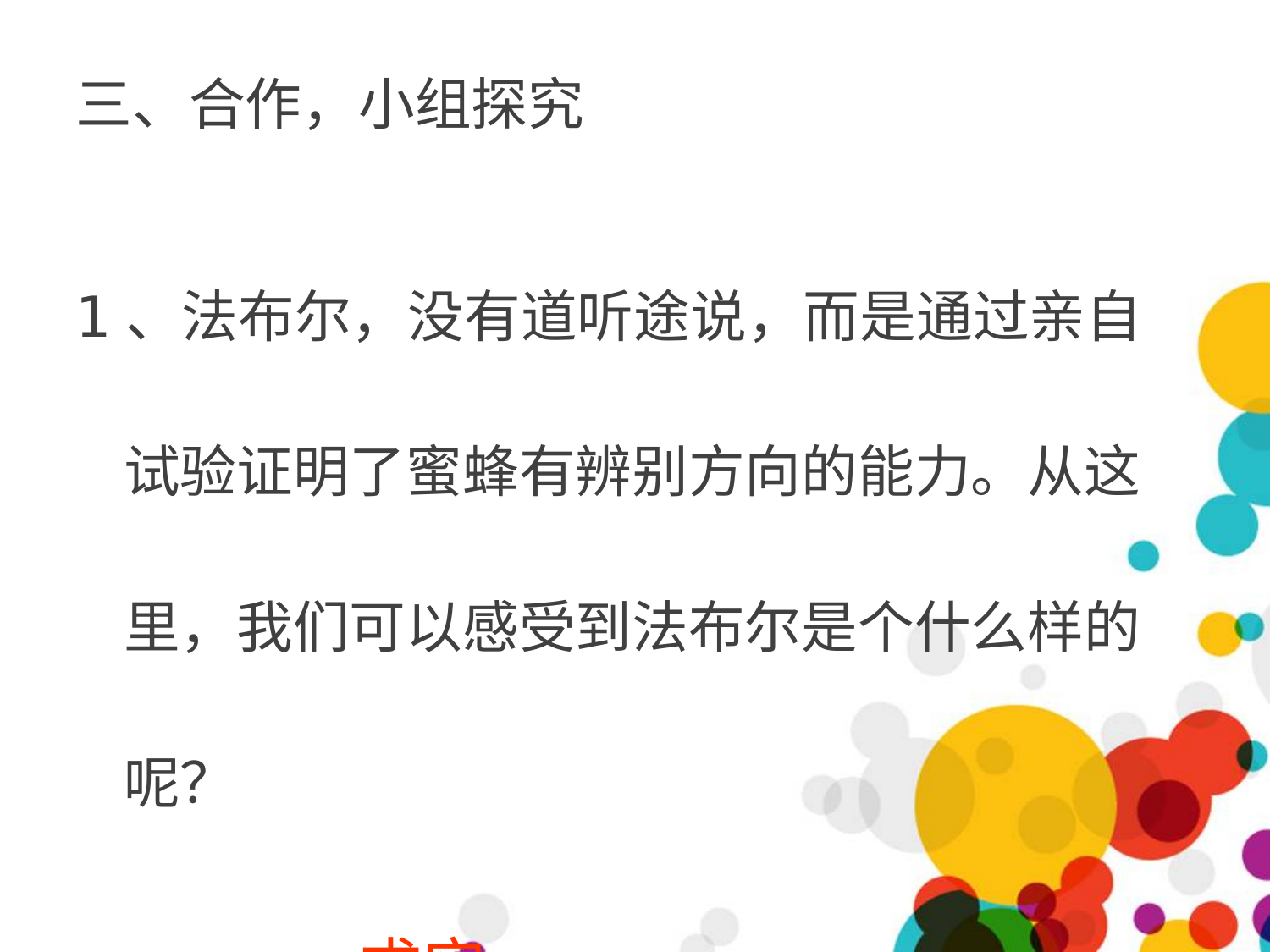

# 三、合作，小组探究
1、法布尔，没有道听途说，而是通过亲自试验证明了蜜蜂有辨别方向的能力。从这里，我们可以感受到法布尔是个什么样的呢？
                     求实